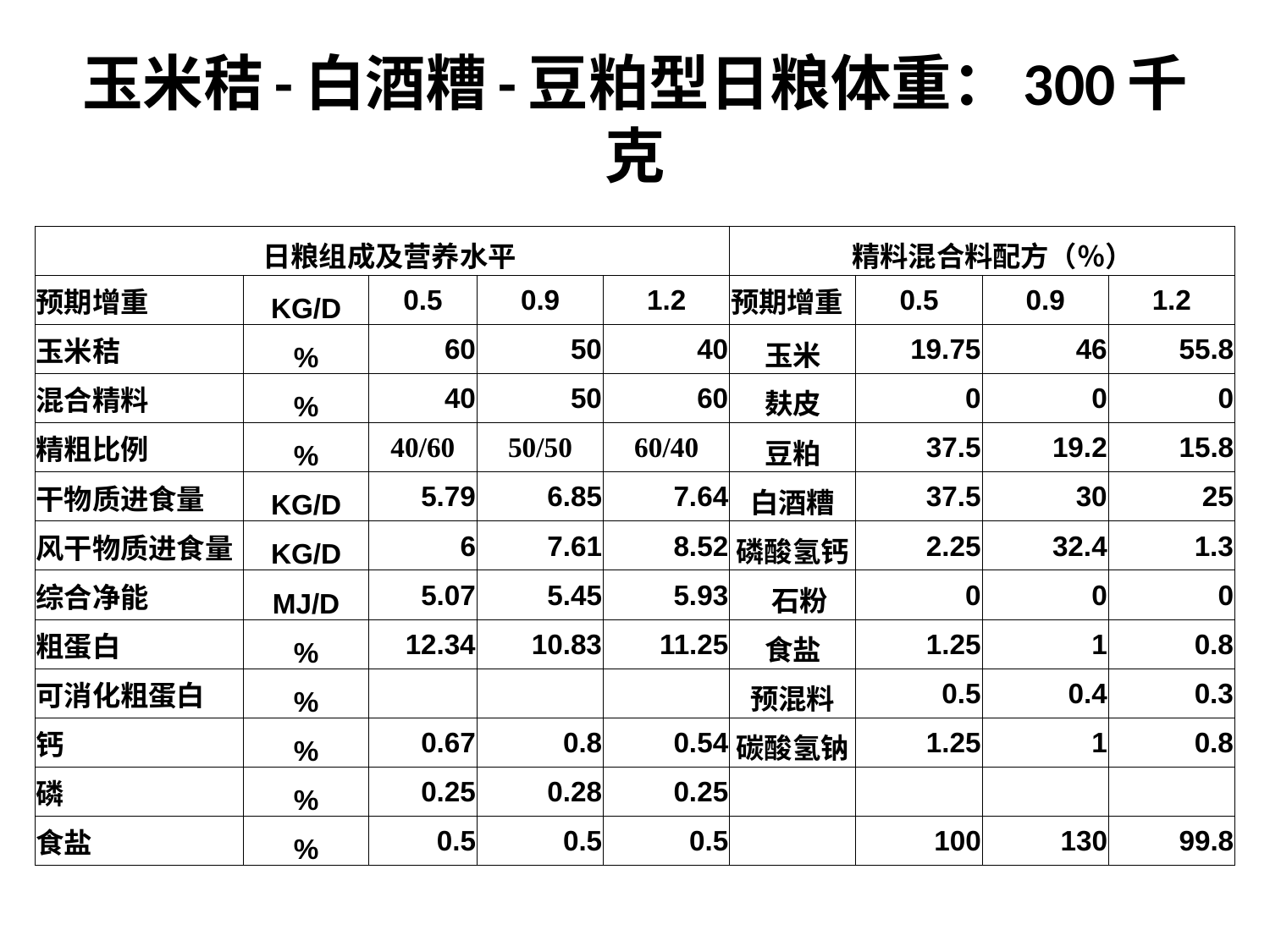

# 玉米秸-白酒糟-豆粕型日粮体重：300千克
| 日粮组成及营养水平 |  |  |  |  | 精料混合料配方（％） |  |  |  |
| --- | --- | --- | --- | --- | --- | --- | --- | --- |
| 预期增重 | KG/D | 0.5 | 0.9 | 1.2 | 预期增重 | 0.5 | 0.9 | 1.2 |
| 玉米秸 | % | 60 | 50 | 40 | 玉米 | 19.75 | 46 | 55.8 |
| 混合精料 | % | 40 | 50 | 60 | 麸皮 | 0 | 0 | 0 |
| 精粗比例 | % | 40/60 | 50/50 | 60/40 | 豆粕 | 37.5 | 19.2 | 15.8 |
| 干物质进食量 | KG/D | 5.79 | 6.85 | 7.64 | 白酒糟 | 37.5 | 30 | 25 |
| 风干物质进食量 | KG/D | 6 | 7.61 | 8.52 | 磷酸氢钙 | 2.25 | 32.4 | 1.3 |
| 综合净能 | MJ/D | 5.07 | 5.45 | 5.93 | 石粉 | 0 | 0 | 0 |
| 粗蛋白 | % | 12.34 | 10.83 | 11.25 | 食盐 | 1.25 | 1 | 0.8 |
| 可消化粗蛋白 | % |  |  |  | 预混料 | 0.5 | 0.4 | 0.3 |
| 钙 | % | 0.67 | 0.8 | 0.54 | 碳酸氢钠 | 1.25 | 1 | 0.8 |
| 磷 | % | 0.25 | 0.28 | 0.25 |  |  |  |  |
| 食盐 | % | 0.5 | 0.5 | 0.5 |  | 100 | 130 | 99.8 |